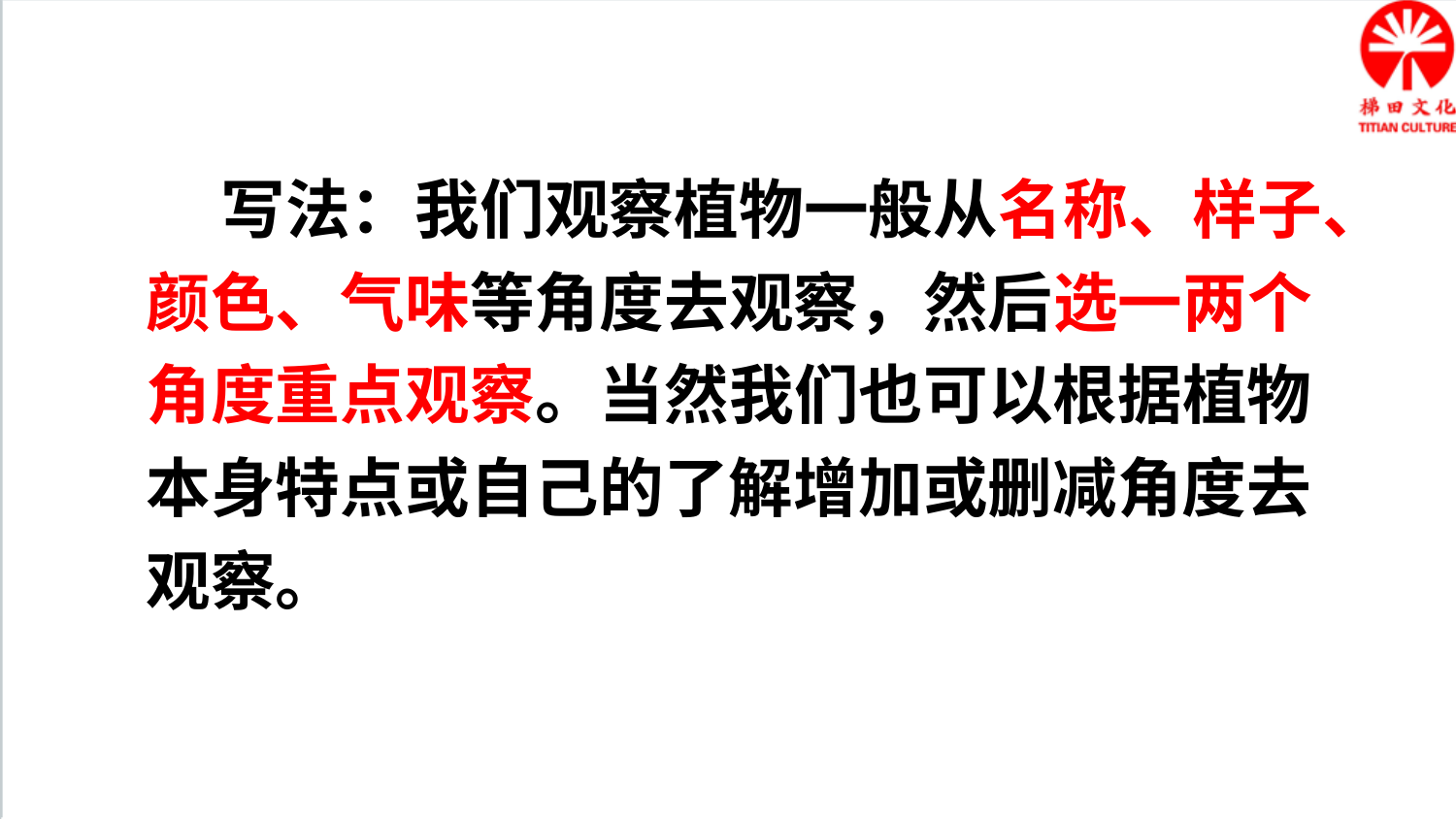

写法：我们观察植物一般从名称、样子、颜色、气味等角度去观察，然后选一两个角度重点观察。当然我们也可以根据植物本身特点或自己的了解增加或删减角度去观察。